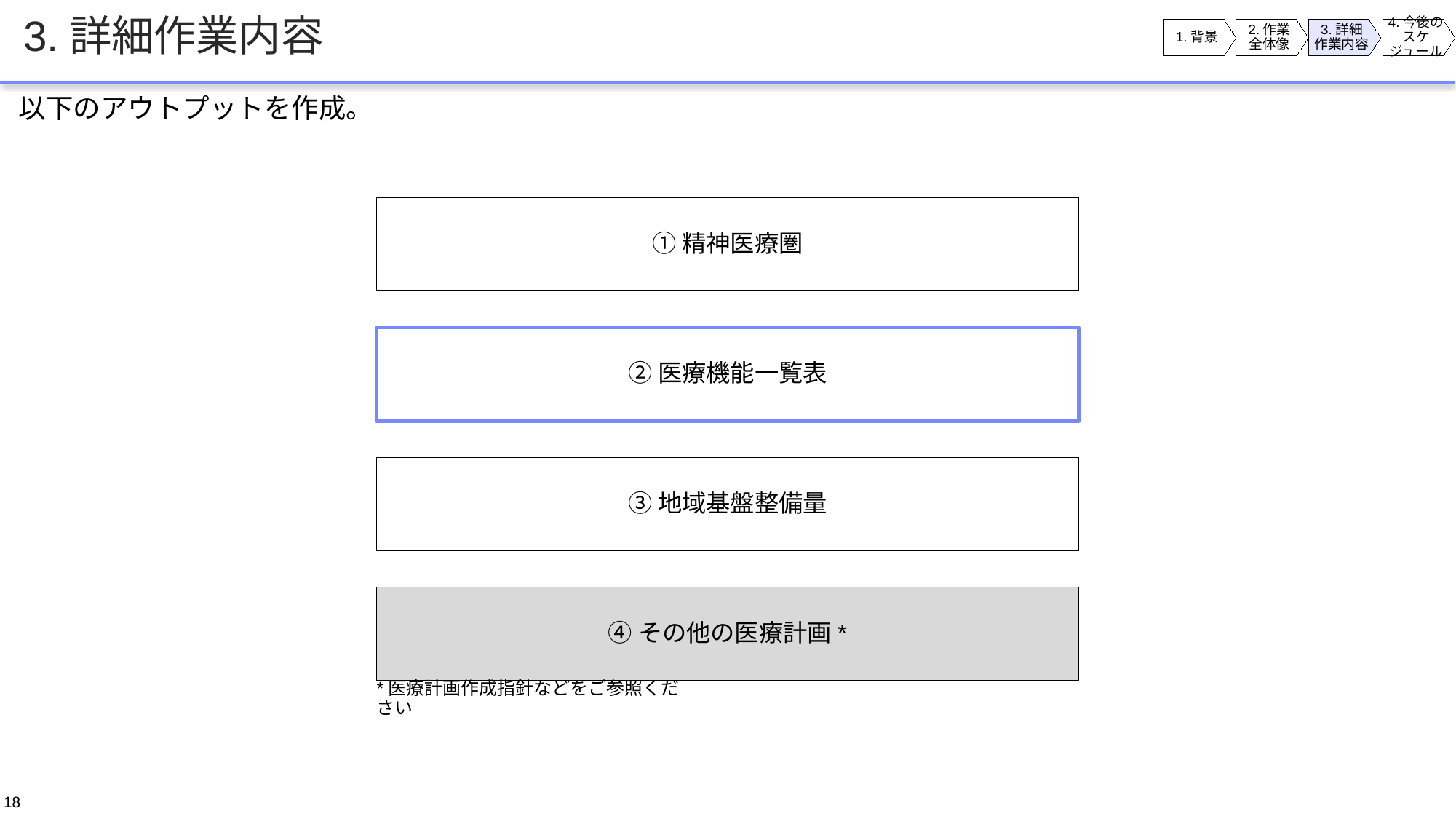

# 3.詳細作業内容
1.背景
2.作業
全体像
3.詳細
作業内容
4.今後の
スケジュール
以下のアウトプットを作成。
①精神医療圏
②医療機能一覧表
③地域基盤整備量
④その他の医療計画*
*医療計画作成指針などをご参照ください